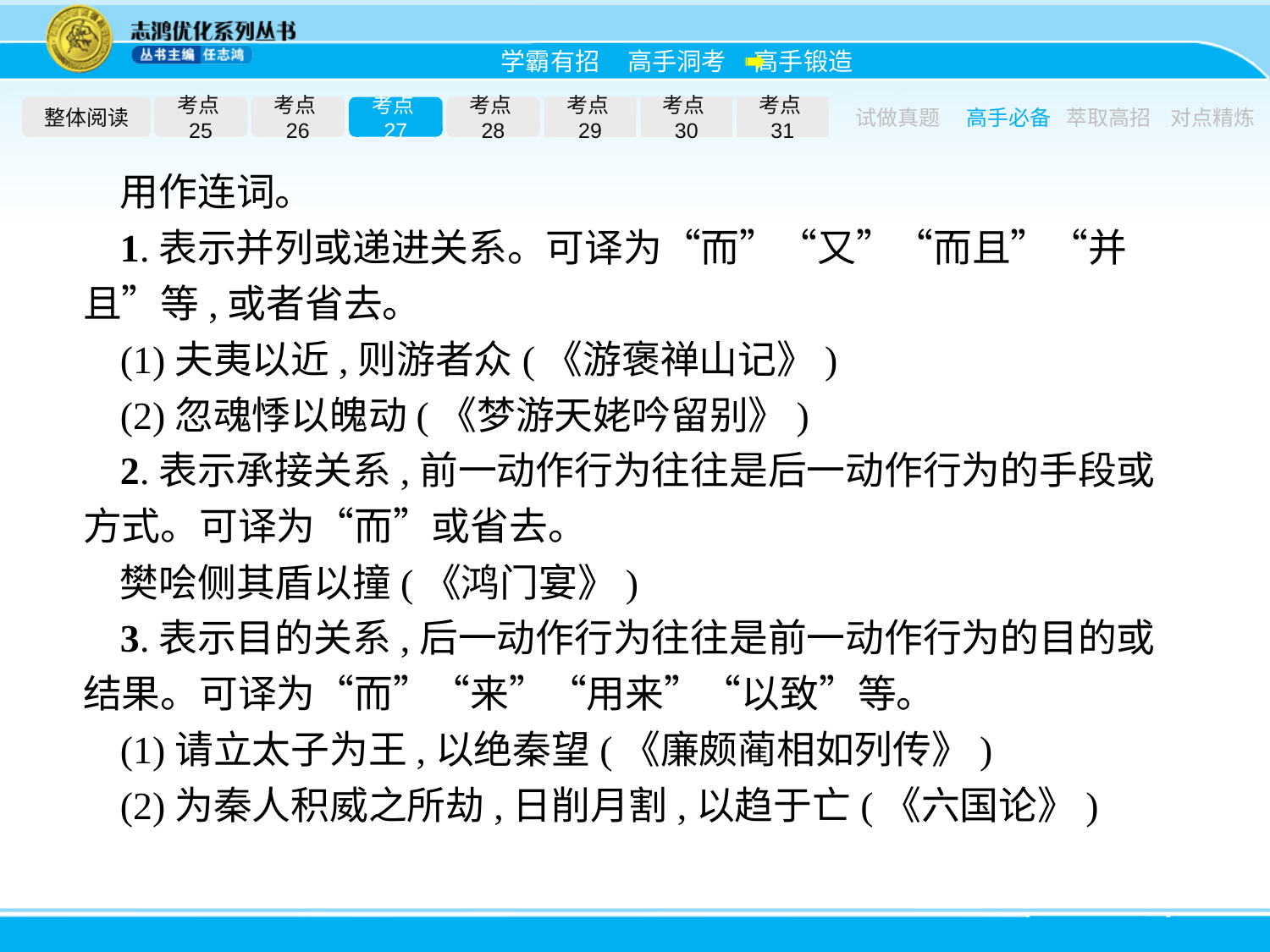

整体阅读
考点25
考点26
考点27
考点28
考点29
考点30
考点31
试做真题
高手必备
萃取高招
对点精炼
用作连词。
1.表示并列或递进关系。可译为“而”“又”“而且”“并且”等,或者省去。
(1)夫夷以近,则游者众(《游褒禅山记》)
(2)忽魂悸以魄动(《梦游天姥吟留别》)
2.表示承接关系,前一动作行为往往是后一动作行为的手段或方式。可译为“而”或省去。
樊哙侧其盾以撞(《鸿门宴》)
3.表示目的关系,后一动作行为往往是前一动作行为的目的或结果。可译为“而”“来”“用来”“以致”等。
(1)请立太子为王,以绝秦望(《廉颇蔺相如列传》)
(2)为秦人积威之所劫,日削月割,以趋于亡(《六国论》)